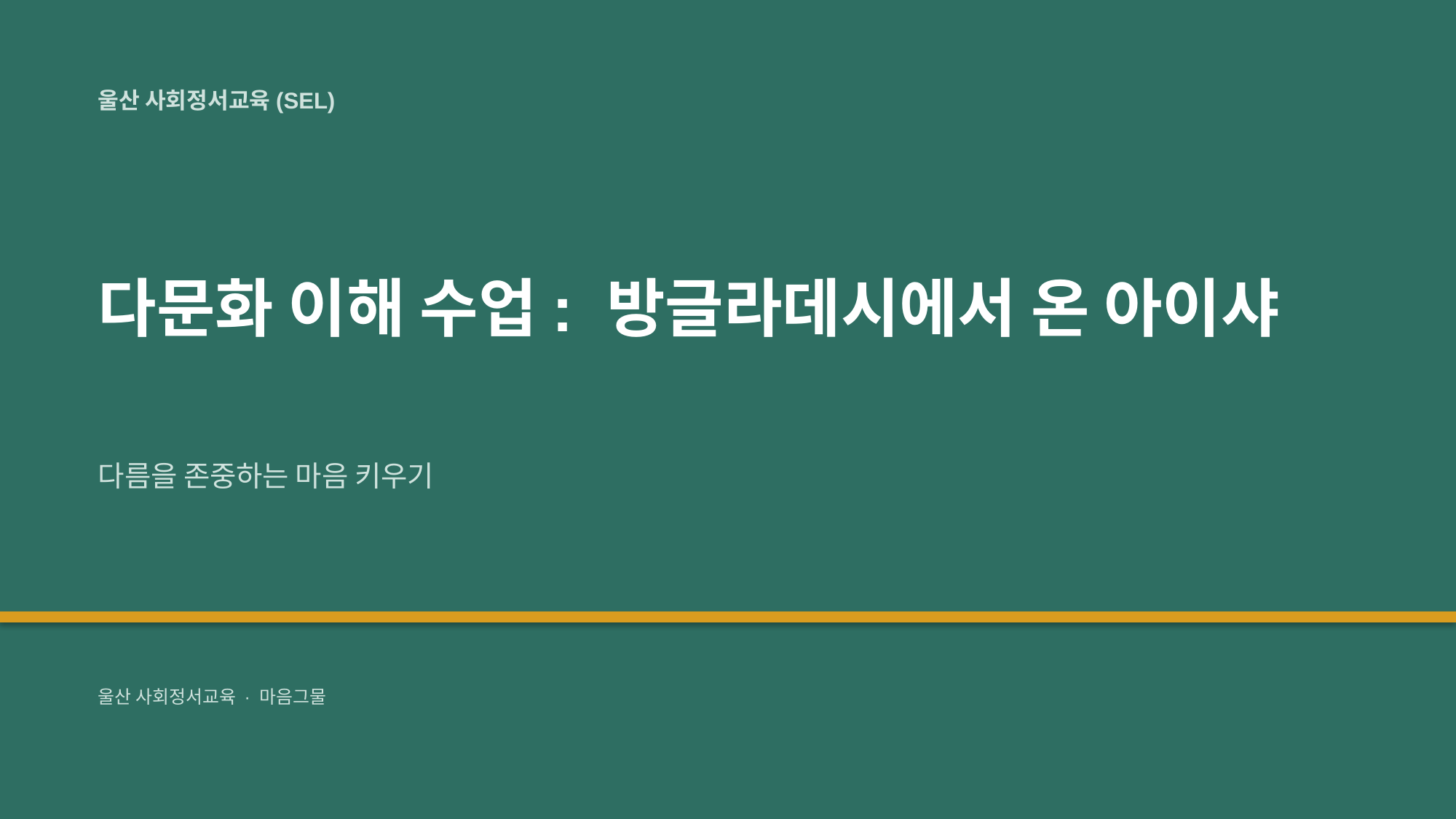

울산 사회정서교육(SEL)
다문화 이해 수업: 방글라데시에서 온 아이샤
다름을 존중하는 마음 키우기

울산 사회정서교육 · 마음그물